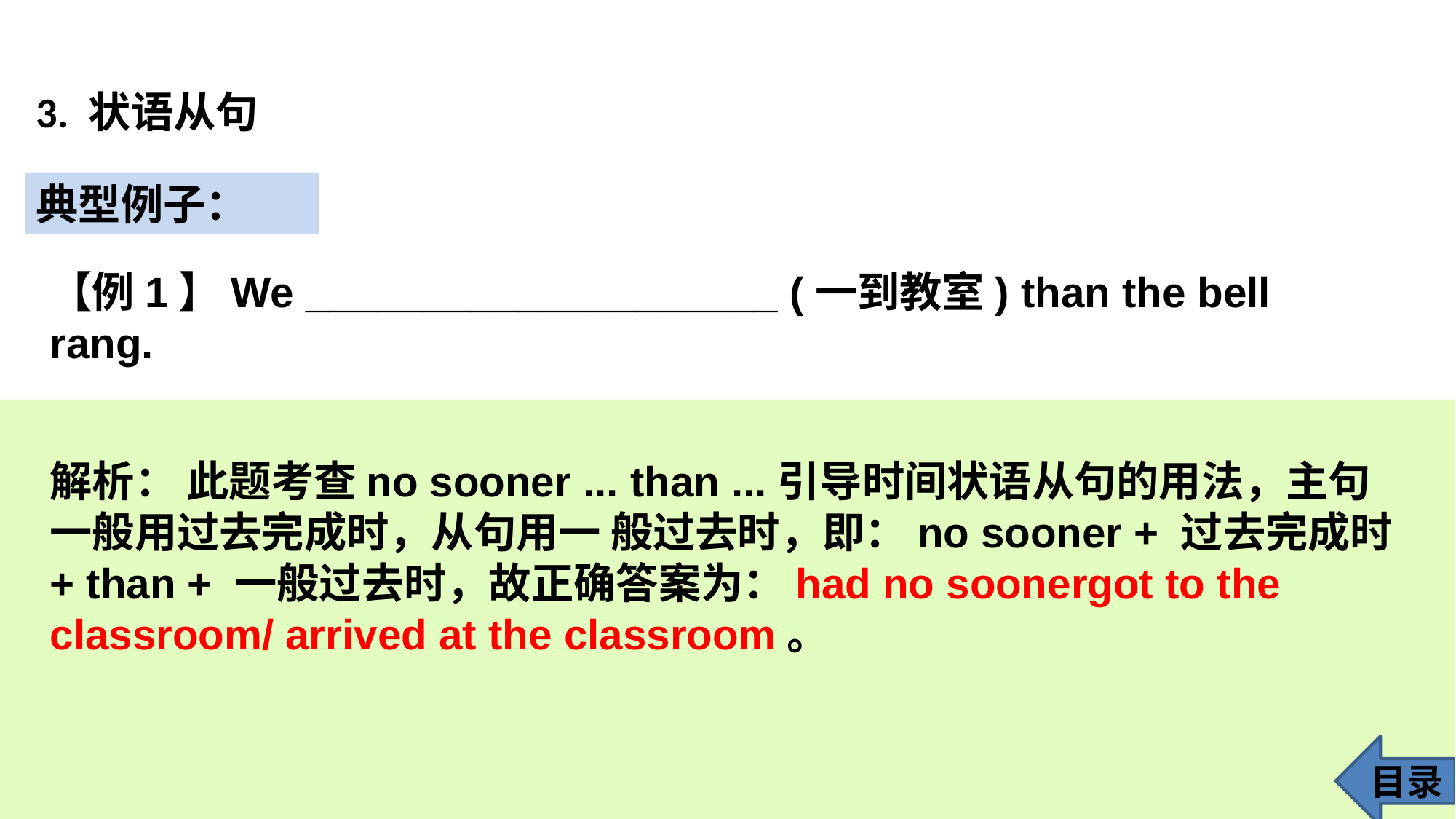

3. 状语从句
典型例子：
【例1】We ____________________ (一到教室) than the bell rang.

解析： 此题考查no sooner ... than ...引导时间状语从句的用法，主句一般用过去完成时，从句用一 般过去时，即：no sooner + 过去完成时 + than + 一般过去时，故正确答案为：had no soonergot to the classroom/ arrived at the classroom。
目录
26